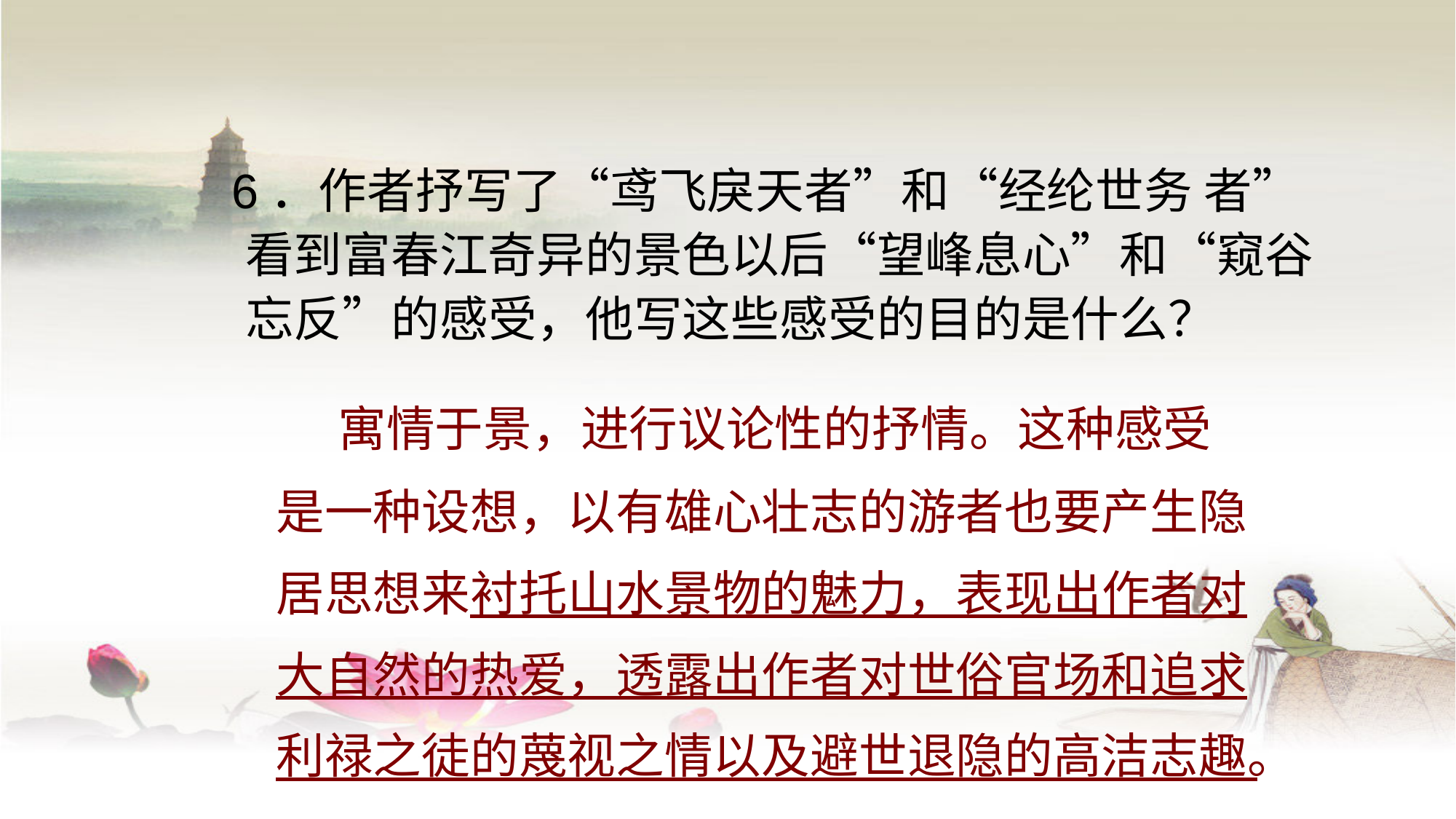

6．作者抒写了“鸢飞戾天者”和“经纶世务 者”看到富春江奇异的景色以后“望峰息心”和“窥谷忘反”的感受，他写这些感受的目的是什么？
    寓情于景，进行议论性的抒情。这种感受是一种设想，以有雄心壮志的游者也要产生隐居思想来衬托山水景物的魅力，表现出作者对大自然的热爱，透露出作者对世俗官场和追求利禄之徒的蔑视之情以及避世退隐的高洁志趣。